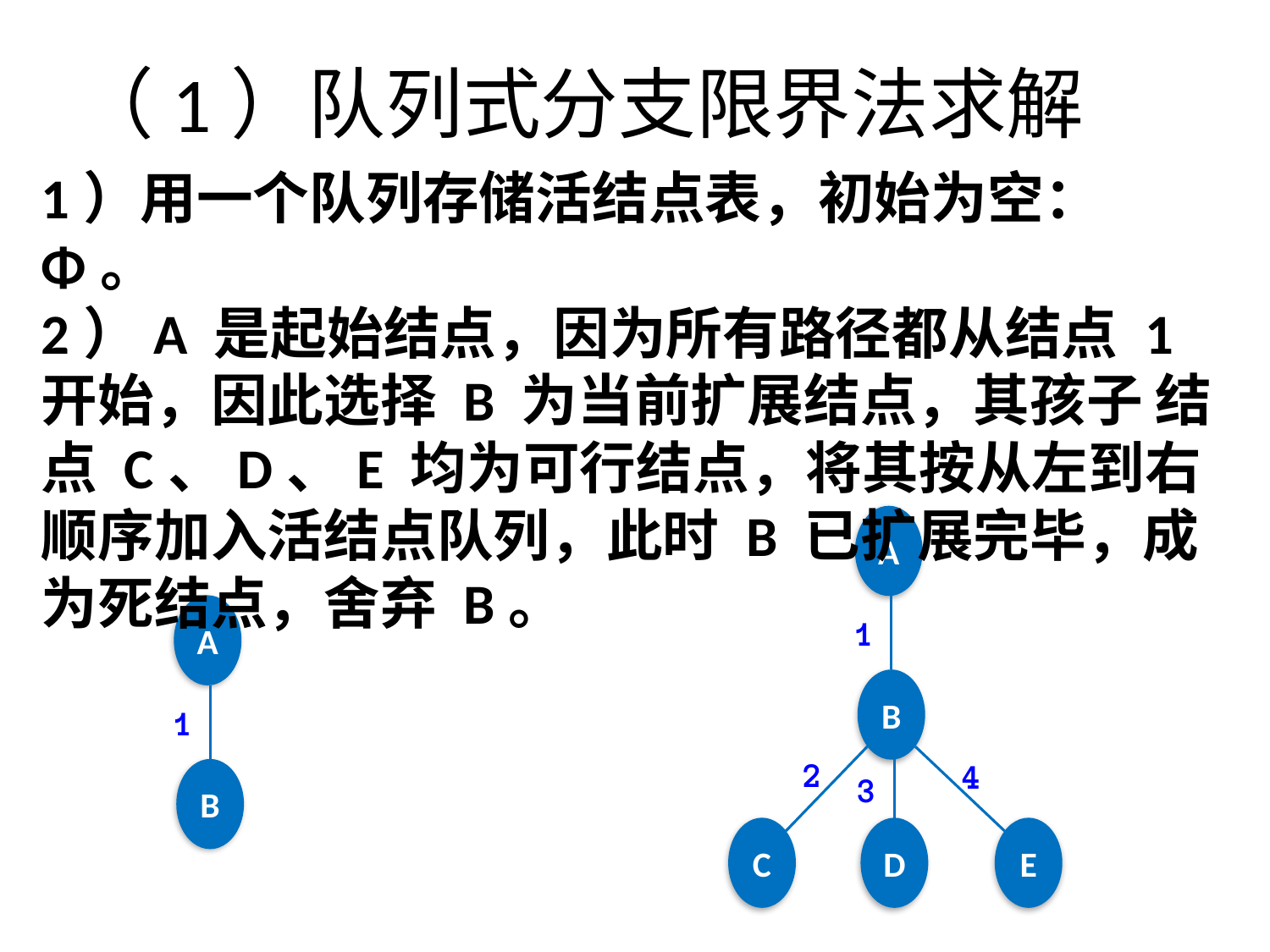

# （1）队列式分支限界法求解
1）用一个队列存储活结点表，初始为空：Φ。
2）A 是起始结点，因为所有路径都从结点 1 开始，因此选择 B 为当前扩展结点，其孩子 结点 C、D、E 均为可行结点，将其按从左到右顺序加入活结点队列，此时 B 已扩展完毕，成 为死结点，舍弃 B。
A
A
1
B
1
2
4
B
3
C
D
E